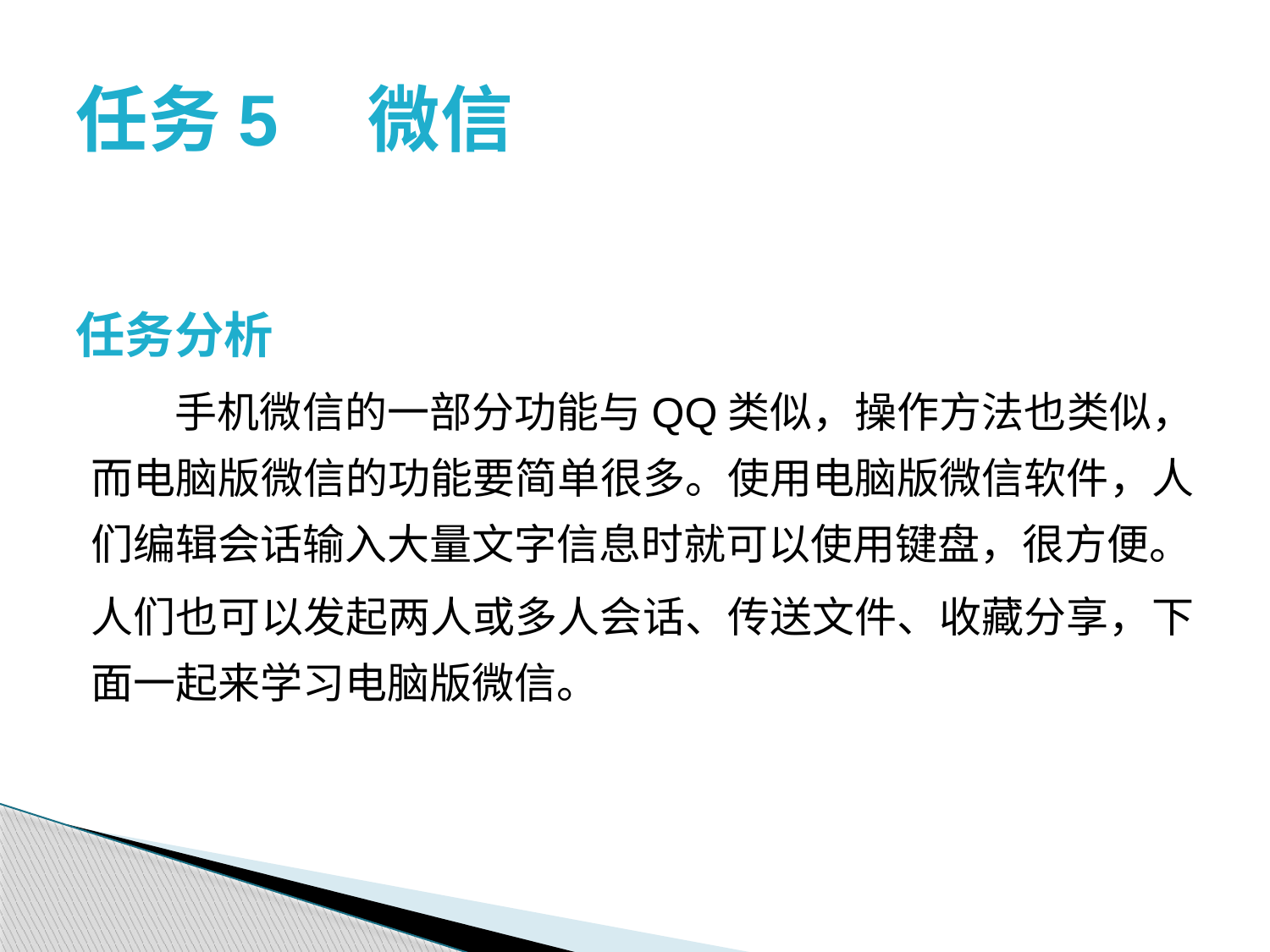

# 任务5　微信
任务分析
手机微信的一部分功能与QQ类似，操作方法也类似，而电脑版微信的功能要简单很多。使用电脑版微信软件，人们编辑会话输入大量文字信息时就可以使用键盘，很方便。
人们也可以发起两人或多人会话、传送文件、收藏分享，下面一起来学习电脑版微信。